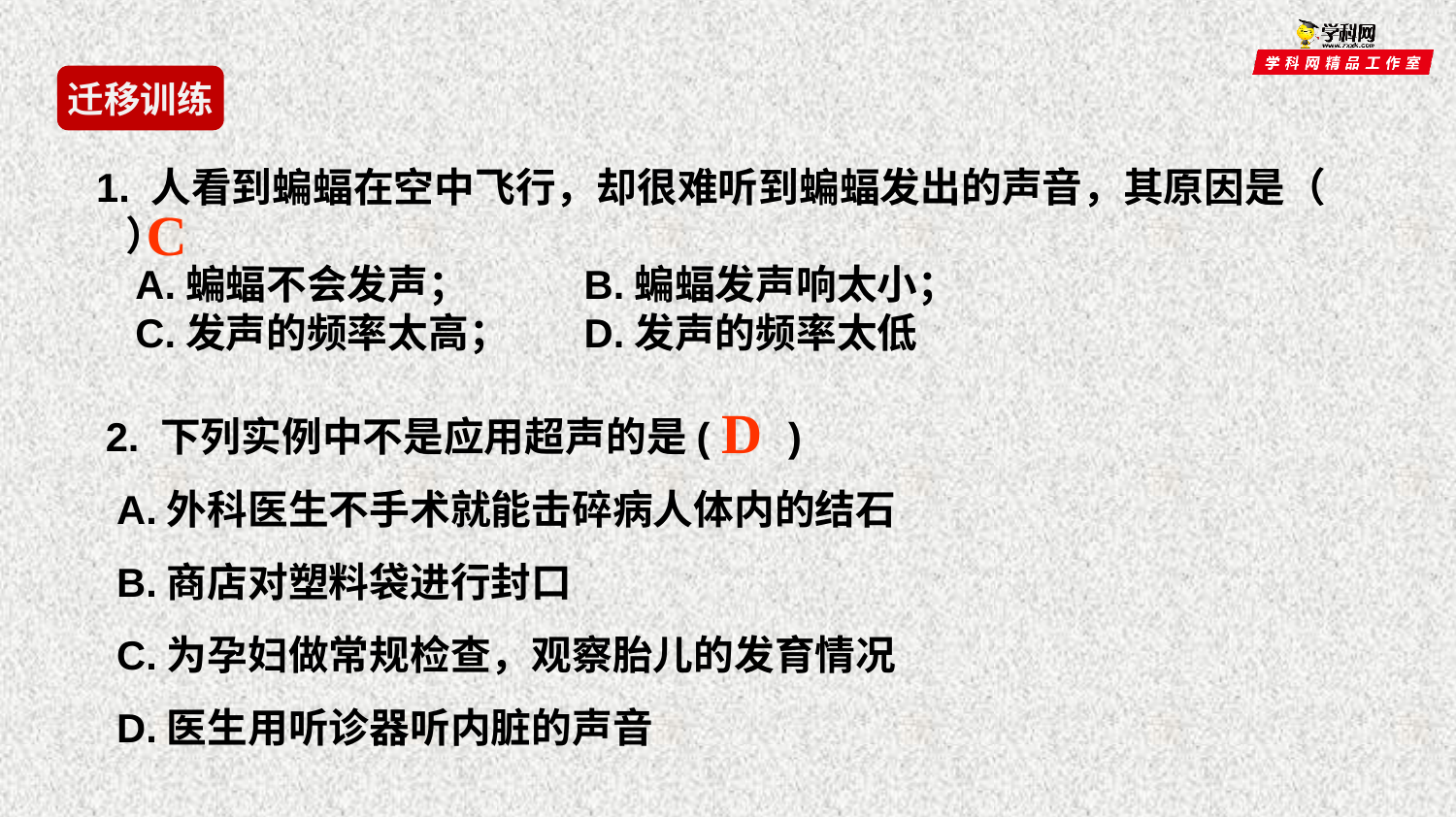

迁移训练
 1. 人看到蝙蝠在空中飞行，却很难听到蝙蝠发出的声音，其原因是（　　）
　A.蝙蝠不会发声；      　 B.蝙蝠发声响太小；
　C.发声的频率太高；       D.发声的频率太低
C
2. 下列实例中不是应用超声的是(       )
 A.外科医生不手术就能击碎病人体内的结石
 B.商店对塑料袋进行封口
 C.为孕妇做常规检查，观察胎儿的发育情况
 D.医生用听诊器听内脏的声音

D